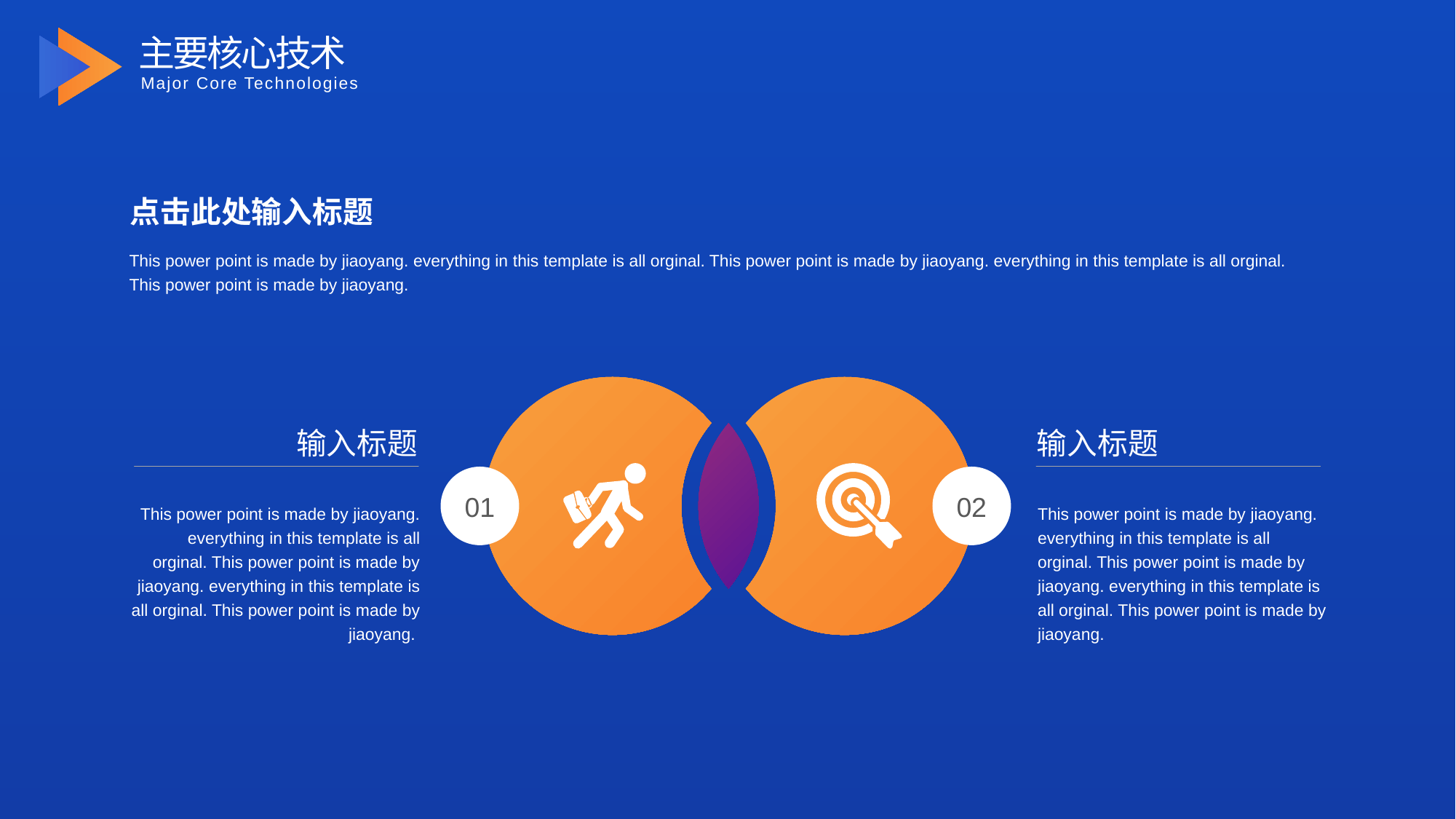

主要核心技术

Major Core Technologies
点击此处输入标题
This power point is made by jiaoyang. everything in this template is all orginal. This power point is made by jiaoyang. everything in this template is all orginal. This power point is made by jiaoyang.

01
02
输入标题
输入标题
This power point is made by jiaoyang. everything in this template is all orginal. This power point is made by jiaoyang. everything in this template is all orginal. This power point is made by jiaoyang.
This power point is made by jiaoyang. everything in this template is all orginal. This power point is made by jiaoyang. everything in this template is all orginal. This power point is made by jiaoyang.